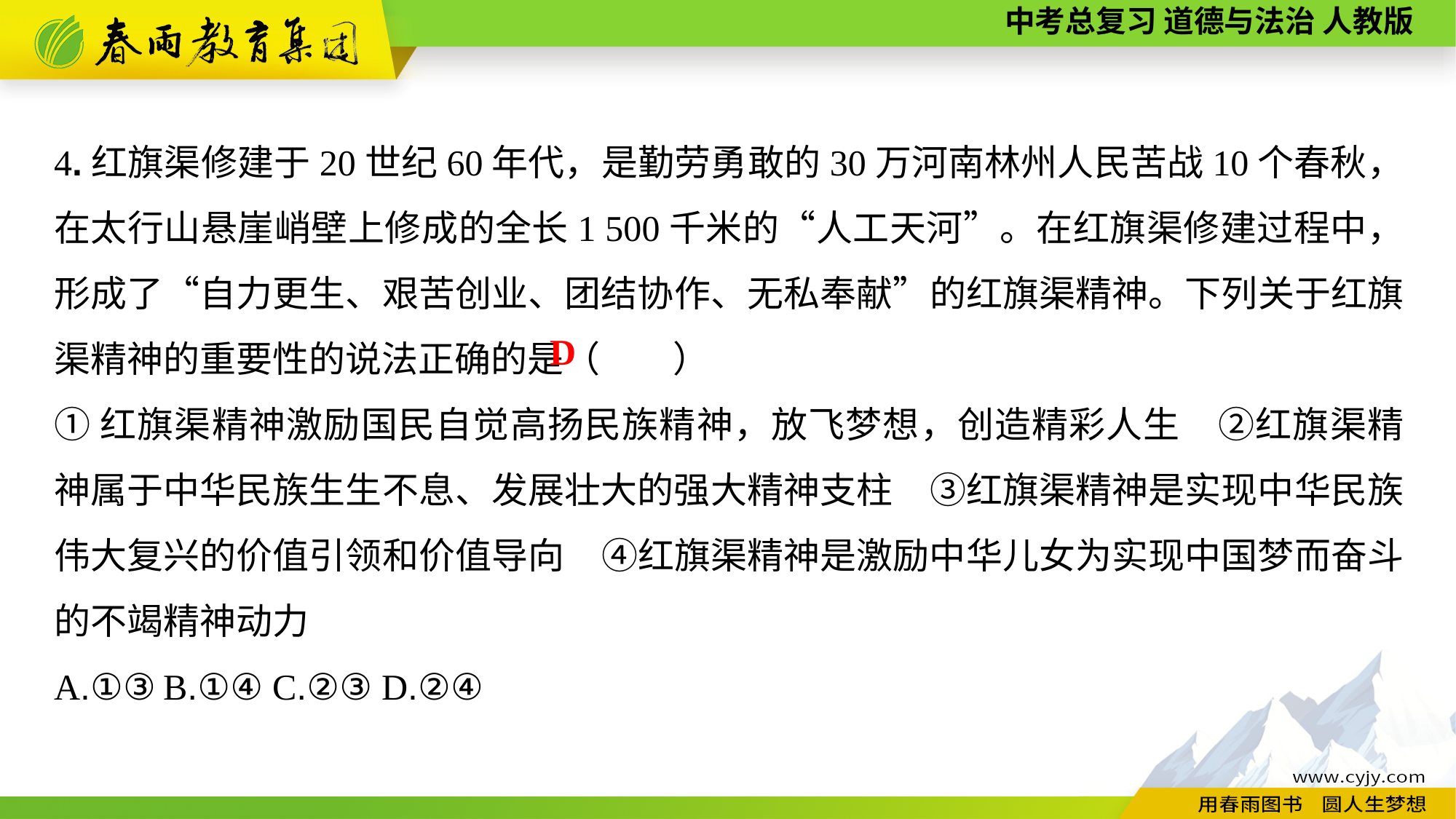

4.红旗渠修建于20世纪60年代，是勤劳勇敢的30万河南林州人民苦战10个春秋，在太行山悬崖峭壁上修成的全长1 500千米的“人工天河”。在红旗渠修建过程中，形成了“自力更生、艰苦创业、团结协作、无私奉献”的红旗渠精神。下列关于红旗渠精神的重要性的说法正确的是（　　）
①红旗渠精神激励国民自觉高扬民族精神，放飞梦想，创造精彩人生　②红旗渠精神属于中华民族生生不息、发展壮大的强大精神支柱　③红旗渠精神是实现中华民族伟大复兴的价值引领和价值导向　④红旗渠精神是激励中华儿女为实现中国梦而奋斗的不竭精神动力
A.①③	B.①④	C.②③	D.②④
D